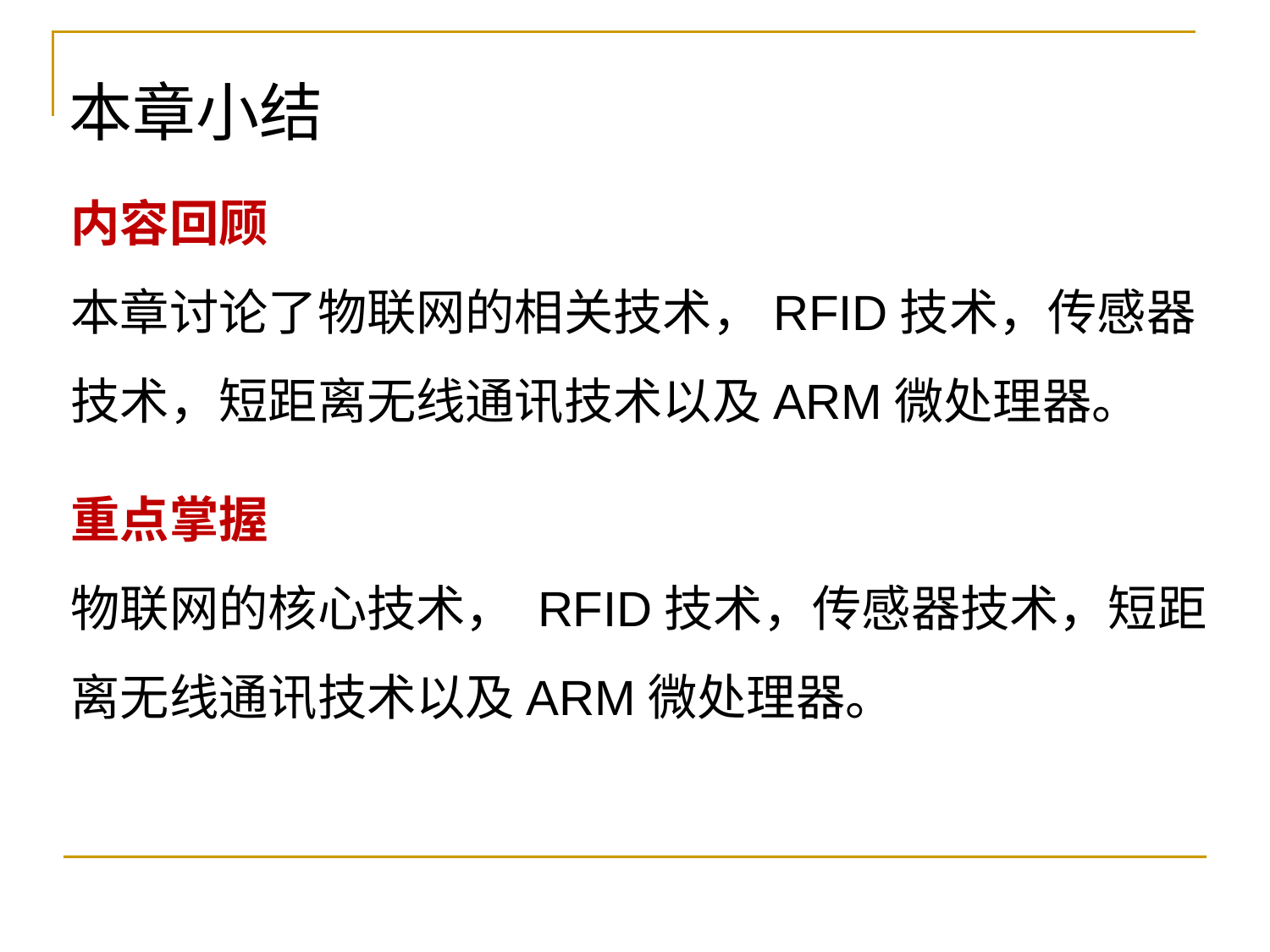

本章小结
内容回顾
本章讨论了物联网的相关技术，RFID技术，传感器技术，短距离无线通讯技术以及ARM微处理器。

重点掌握
物联网的核心技术， RFID技术，传感器技术，短距离无线通讯技术以及ARM微处理器。